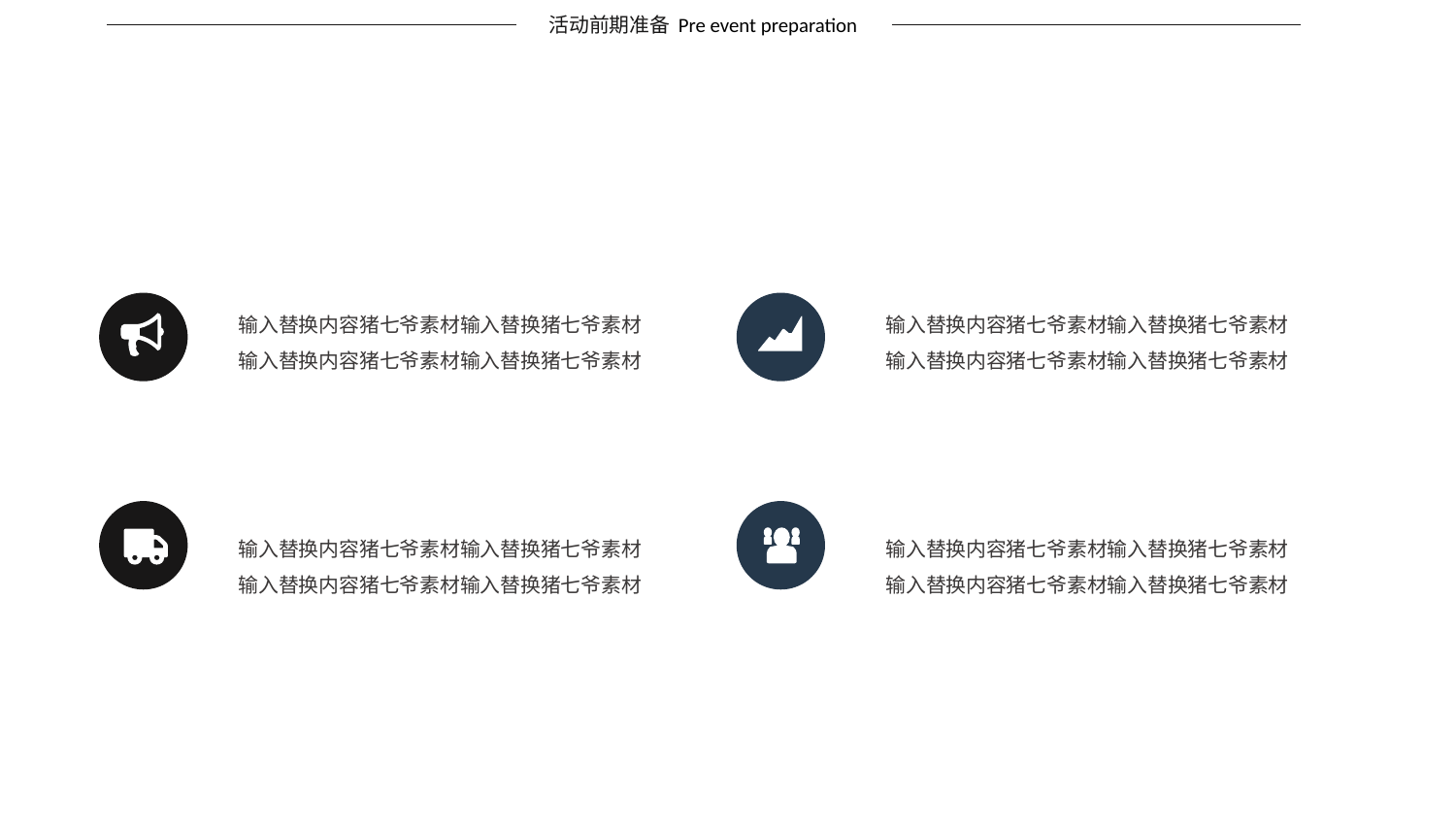

活动前期准备
Pre event preparation

输入替换内容猪七爷素材输入替换猪七爷素材输入替换内容猪七爷素材输入替换猪七爷素材
输入替换内容猪七爷素材输入替换猪七爷素材输入替换内容猪七爷素材输入替换猪七爷素材

输入替换内容猪七爷素材输入替换猪七爷素材输入替换内容猪七爷素材输入替换猪七爷素材
输入替换内容猪七爷素材输入替换猪七爷素材输入替换内容猪七爷素材输入替换猪七爷素材